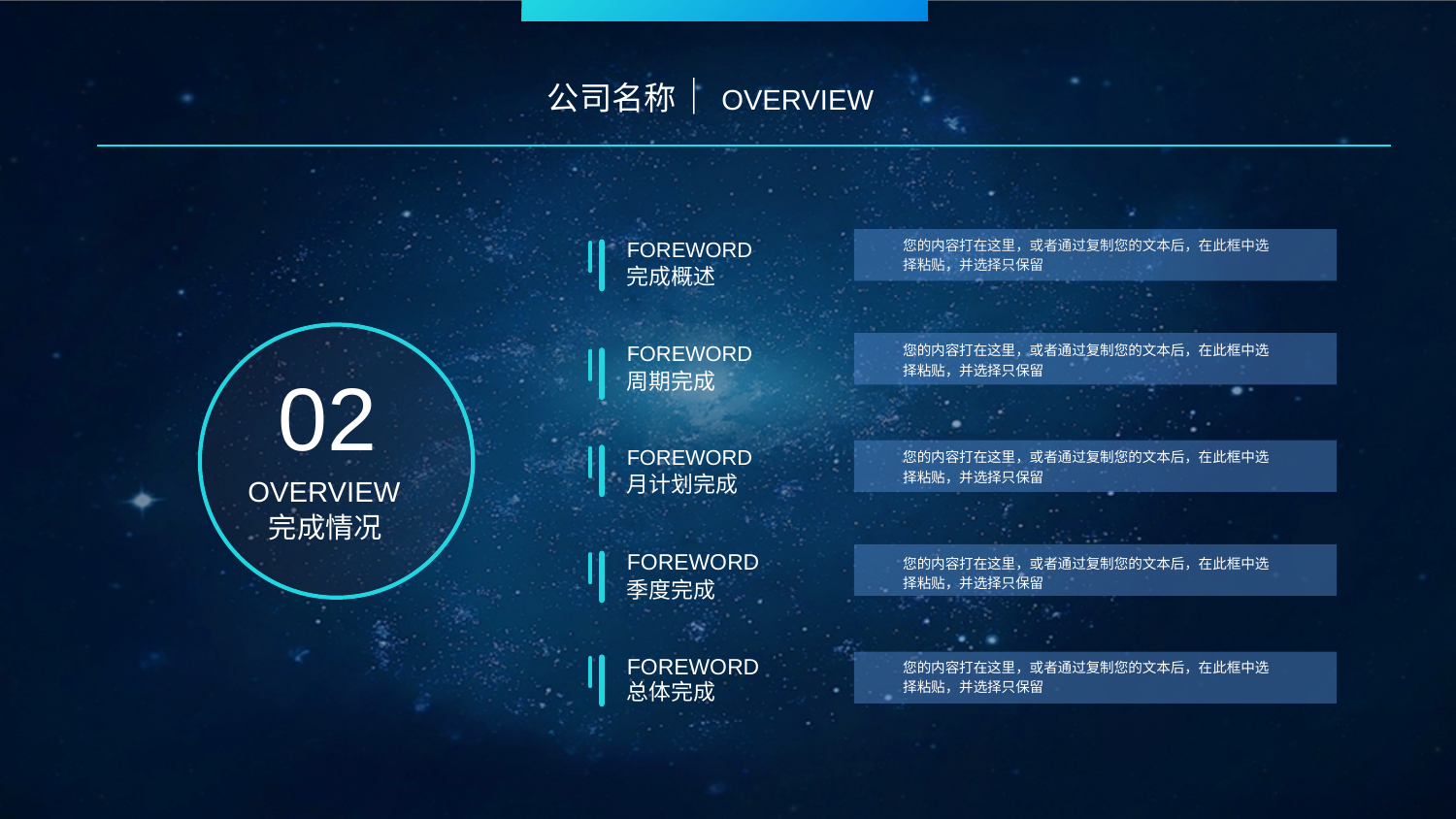

公司名称｜OVERVIEW
您的内容打在这里，或者通过复制您的文本后，在此框中选择粘贴，并选择只保留

您的内容打在这里，或者通过复制您的文本后，在此框中选择粘贴，并选择只保留

您的内容打在这里，或者通过复制您的文本后，在此框中选择粘贴，并选择只保留

您的内容打在这里，或者通过复制您的文本后，在此框中选择粘贴，并选择只保留
您的内容打在这里，或者通过复制您的文本后，在此框中选择粘贴，并选择只保留

FOREWORD
完成概述

FOREWORD
周期完成
02
OVERVIEW
完成情况
FOREWORD
月计划完成
FOREWORD
季度完成
FOREWORD
总体完成